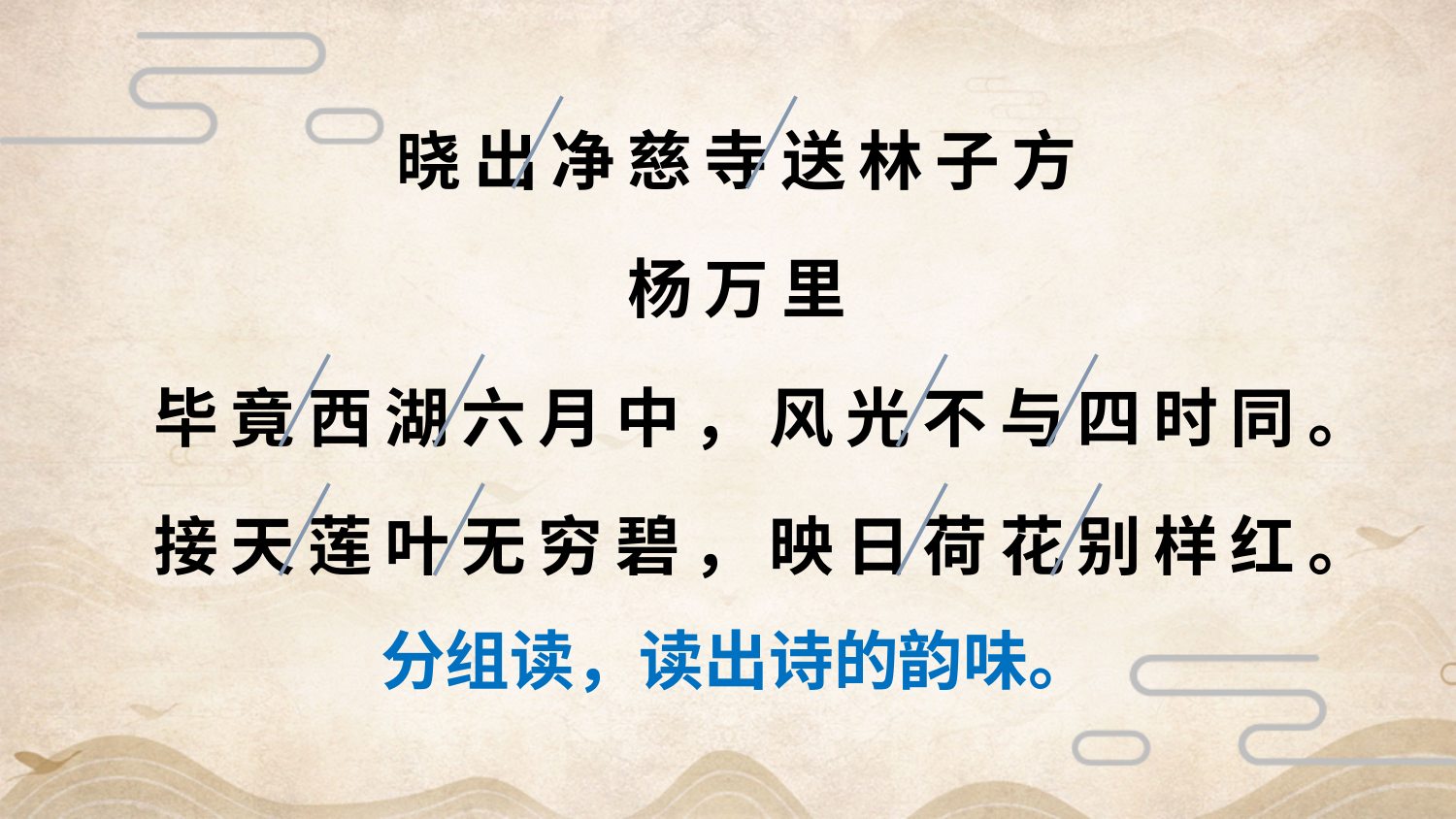

晓出净慈寺送林子方
杨万里
毕竟西湖六月中，风光不与四时同。
接天莲叶无穷碧，映日荷花别样红。
／
／
／
／
／
／
／
／
／
／
分组读，读出诗的韵味。